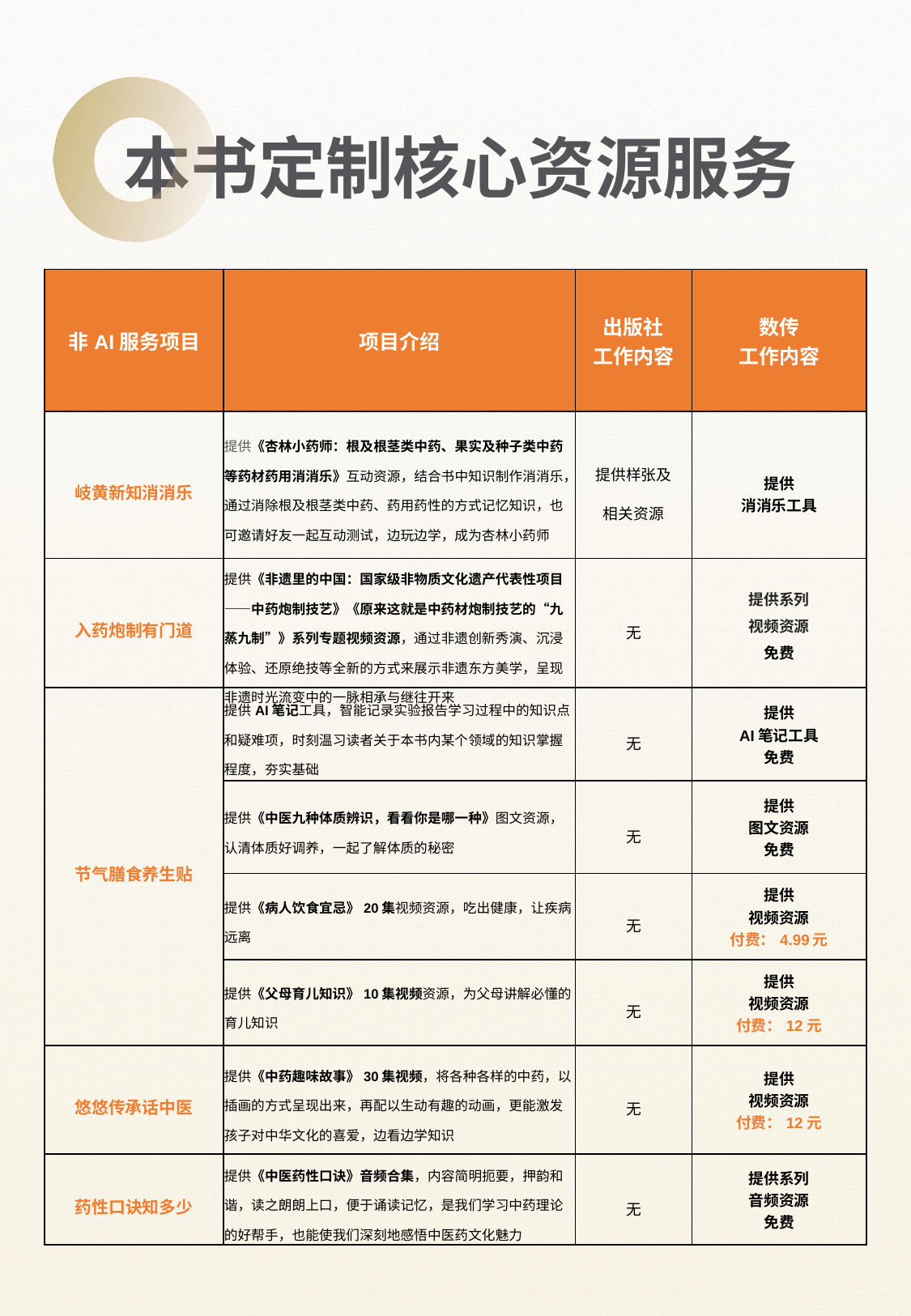

本书定制核心资源服务
| 非AI服务项目 | 项目介绍 | 出版社 工作内容 | 数传 工作内容 |
| --- | --- | --- | --- |
| 岐黄新知消消乐 | 提供《杏林小药师：根及根茎类中药、果实及种子类中药等药材药用消消乐》互动资源，结合书中知识制作消消乐，通过消除根及根茎类中药、药用药性的方式记忆知识，也可邀请好友一起互动测试，边玩边学，成为杏林小药师 | 提供样张及 相关资源 | 提供 消消乐工具 |
| 入药炮制有门道 | 提供《非遗里的中国：国家级非物质文化遗产代表性项目——中药炮制技艺》《原来这就是中药材炮制技艺的“九蒸九制”》系列专题视频资源，通过非遗创新秀演、沉浸体验、还原绝技等全新的方式来展示非遗东方美学，呈现非遗时光流变中的一脉相承与继往开来 | 无 | 提供系列 视频资源 免费 |
| 节气膳食养生贴 | 提供AI笔记工具，智能记录实验报告学习过程中的知识点和疑难项，时刻温习读者关于本书内某个领域的知识掌握程度，夯实基础 | 无 | 提供 AI笔记工具 免费 |
|  | 提供《中医九种体质辨识，看看你是哪一种》图文资源，认清体质好调养，一起了解体质的秘密 | 无 | 提供 图文资源 免费 |
|  | 提供《病人饮食宜忌》20集视频资源，吃出健康，让疾病远离 | 无 | 提供 视频资源 付费：4.99元 |
|  | 提供《父母育儿知识》10集视频资源，为父母讲解必懂的育儿知识 | 无 | 提供 视频资源 付费：12元 |
| 悠悠传承话中医 | 提供《中药趣味故事》30集视频，将各种各样的中药，以插画的方式呈现出来，再配以生动有趣的动画，更能激发孩子对中华文化的喜爱，边看边学知识 | 无 | 提供 视频资源 付费：12元 |
| 药性口诀知多少 | 提供《中医药性口诀》音频合集，内容简明扼要，押韵和谐，读之朗朗上口，便于诵读记忆，是我们学习中药理论的好帮手，也能使我们深刻地感悟中医药文化魅力 | 无 | 提供系列 音频资源 免费 |